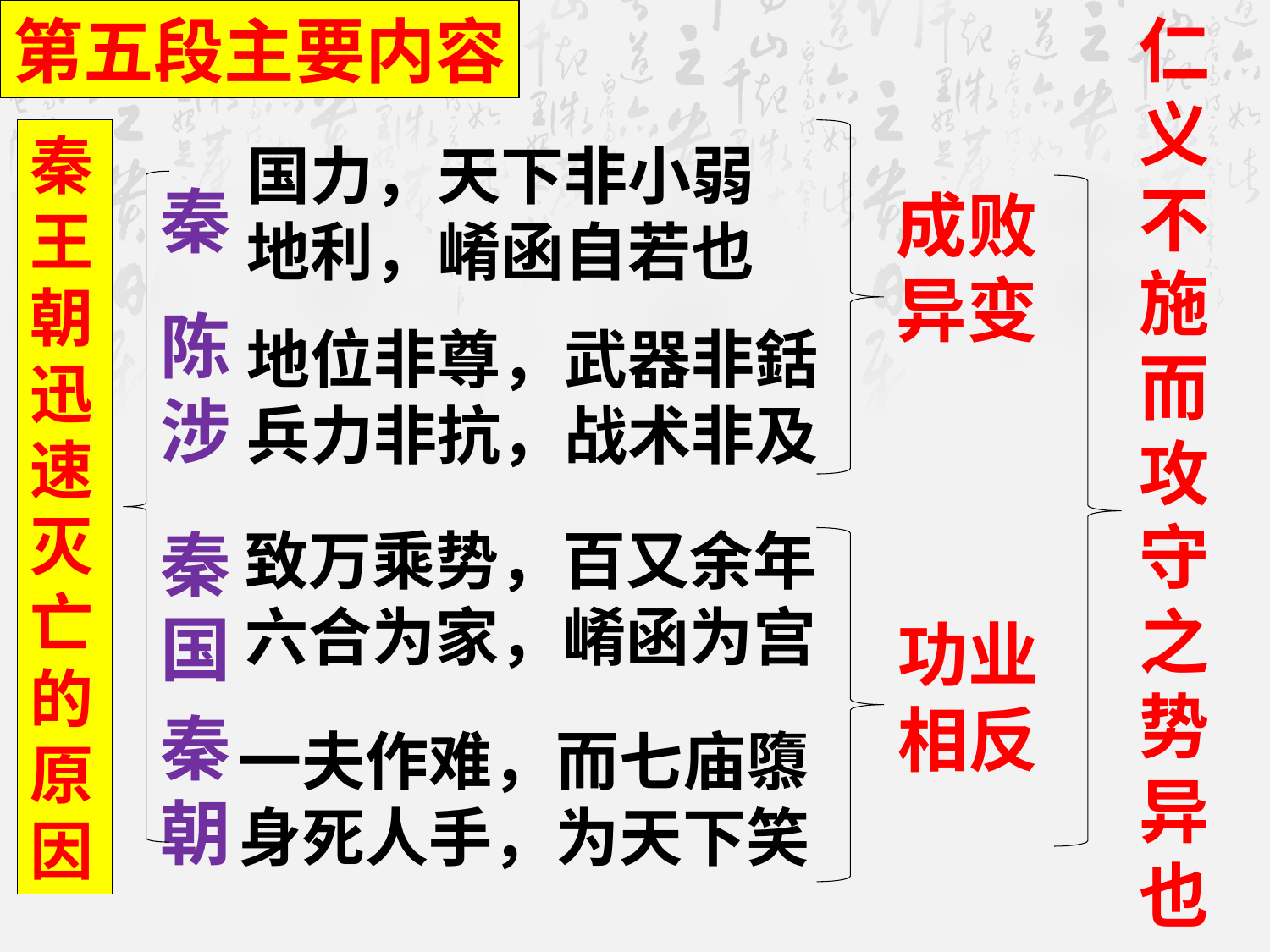

第五段主要内容
仁义不施而攻守之势异也
秦王朝迅速灭亡的原因

国力，天下非小弱
地利，崤函自若也

秦
成败异变

陈涉
地位非尊，武器非銛
兵力非抗，战术非及

秦国
致万乘势，百又余年
六合为家，崤函为宫

功业相反

秦朝
一夫作难，而七庙隳
身死人手，为天下笑